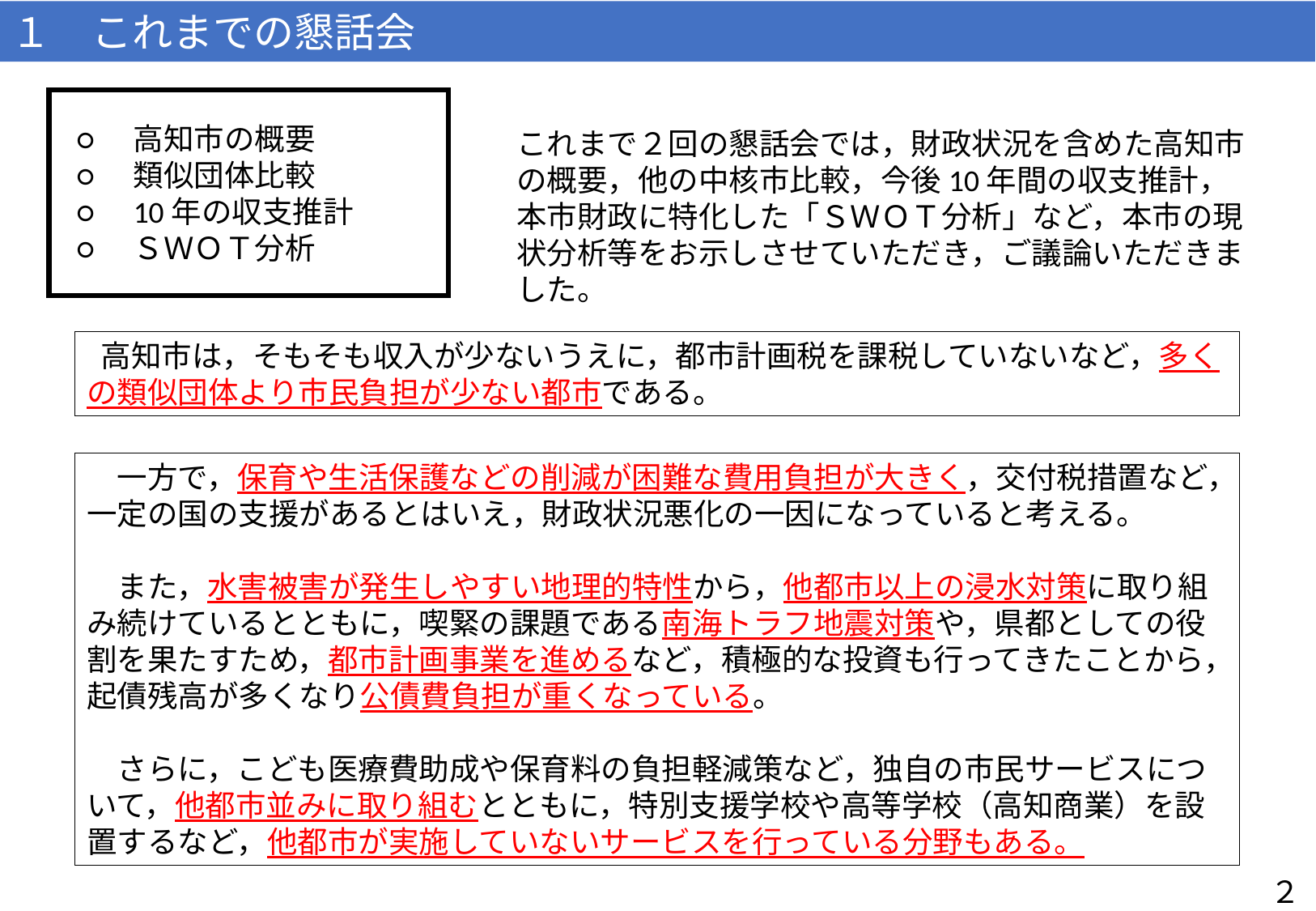

１　これまでの懇話会

○
○
○
○
高知市の概要
類似団体比較
10年の収支推計
ＳＷＯＴ分析
これまで２回の懇話会では，財政状況を含めた高知市の概要，他の中核市比較，今後10年間の収支推計，本市財政に特化した「ＳＷＯＴ分析」など，本市の現状分析等をお示しさせていただき，ご議論いただきました。
 高知市は，そもそも収入が少ないうえに，都市計画税を課税していないなど，多くの類似団体より市民負担が少ない都市である。
　一方で，保育や生活保護などの削減が困難な費用負担が大きく，交付税措置など，一定の国の支援があるとはいえ，財政状況悪化の一因になっていると考える。

　また，水害被害が発生しやすい地理的特性から，他都市以上の浸水対策に取り組み続けているとともに，喫緊の課題である南海トラフ地震対策や，県都としての役割を果たすため，都市計画事業を進めるなど，積極的な投資も行ってきたことから，起債残高が多くなり公債費負担が重くなっている。

　さらに，こども医療費助成や保育料の負担軽減策など，独自の市民サービスについて，他都市並みに取り組むとともに，特別支援学校や高等学校（高知商業）を設置するなど，他都市が実施していないサービスを行っている分野もある。
２